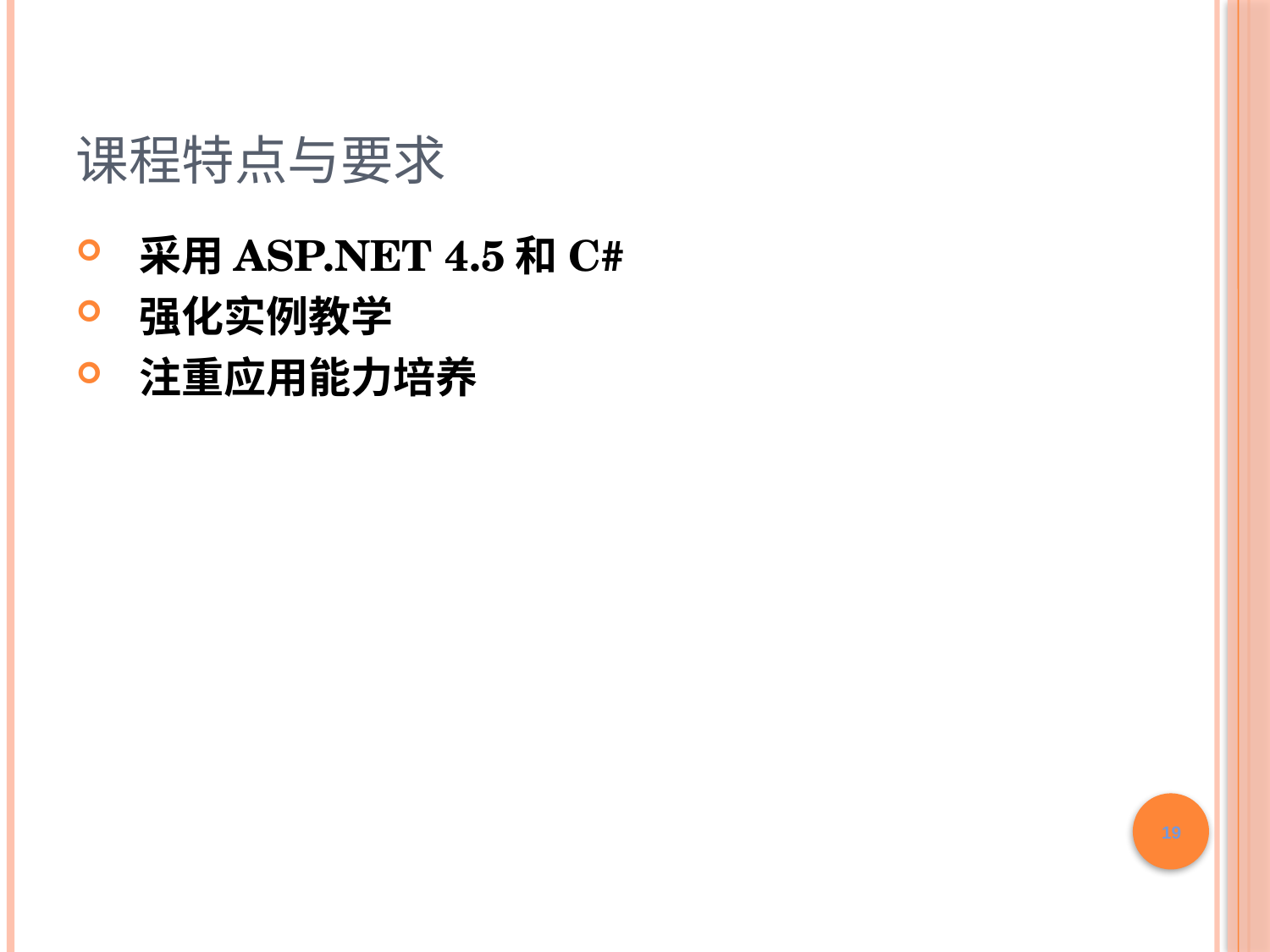

# 课程特点与要求
采用ASP.NET 4.5和C#
强化实例教学
注重应用能力培养
19